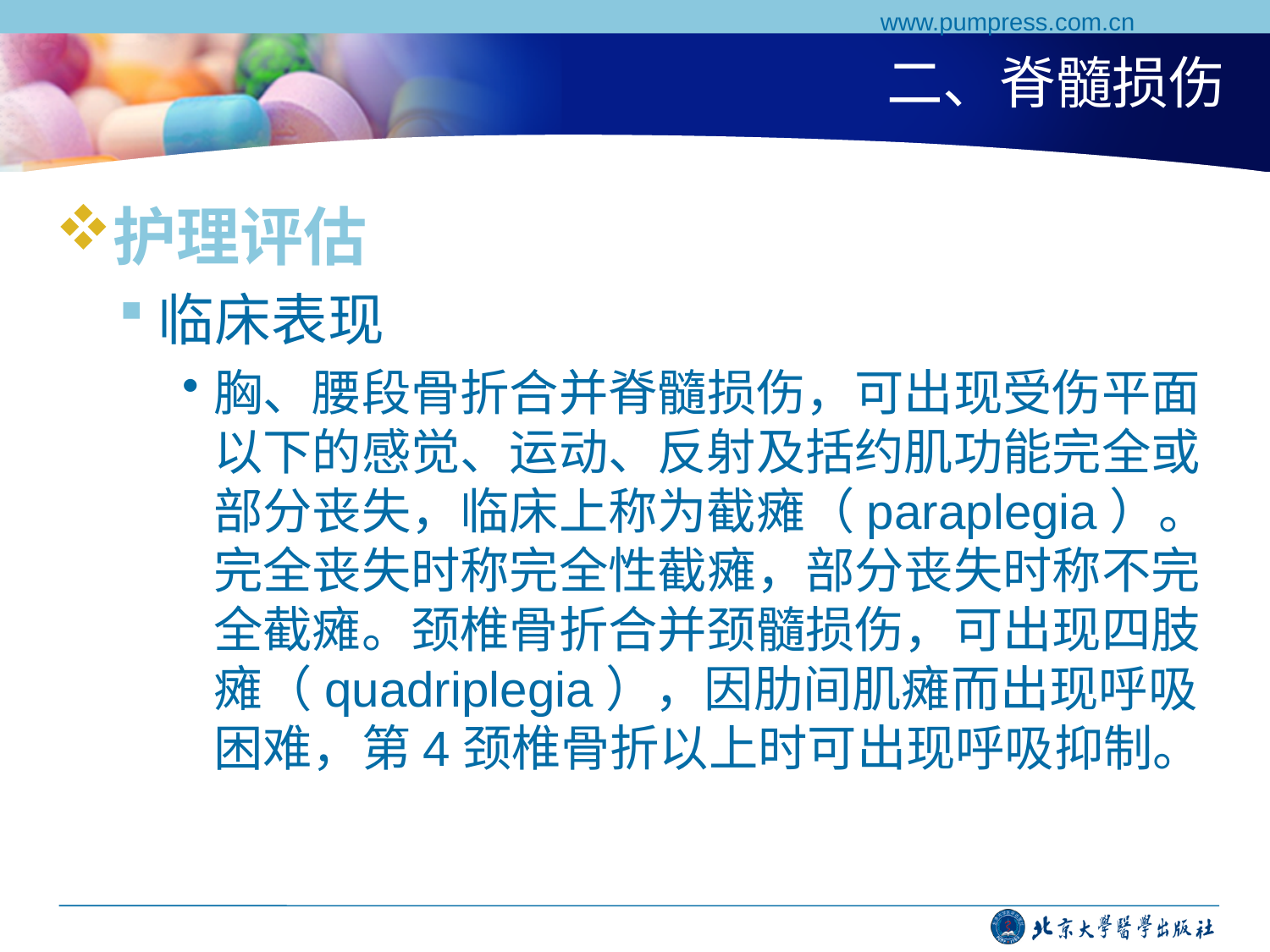

www.pumpress.com.cn
# 二、脊髓损伤
护理评估
临床表现
胸、腰段骨折合并脊髓损伤，可出现受伤平面以下的感觉、运动、反射及括约肌功能完全或部分丧失，临床上称为截瘫（paraplegia）。完全丧失时称完全性截瘫，部分丧失时称不完全截瘫。颈椎骨折合并颈髓损伤，可出现四肢瘫（quadriplegia），因肋间肌瘫而出现呼吸困难，第4颈椎骨折以上时可出现呼吸抑制。